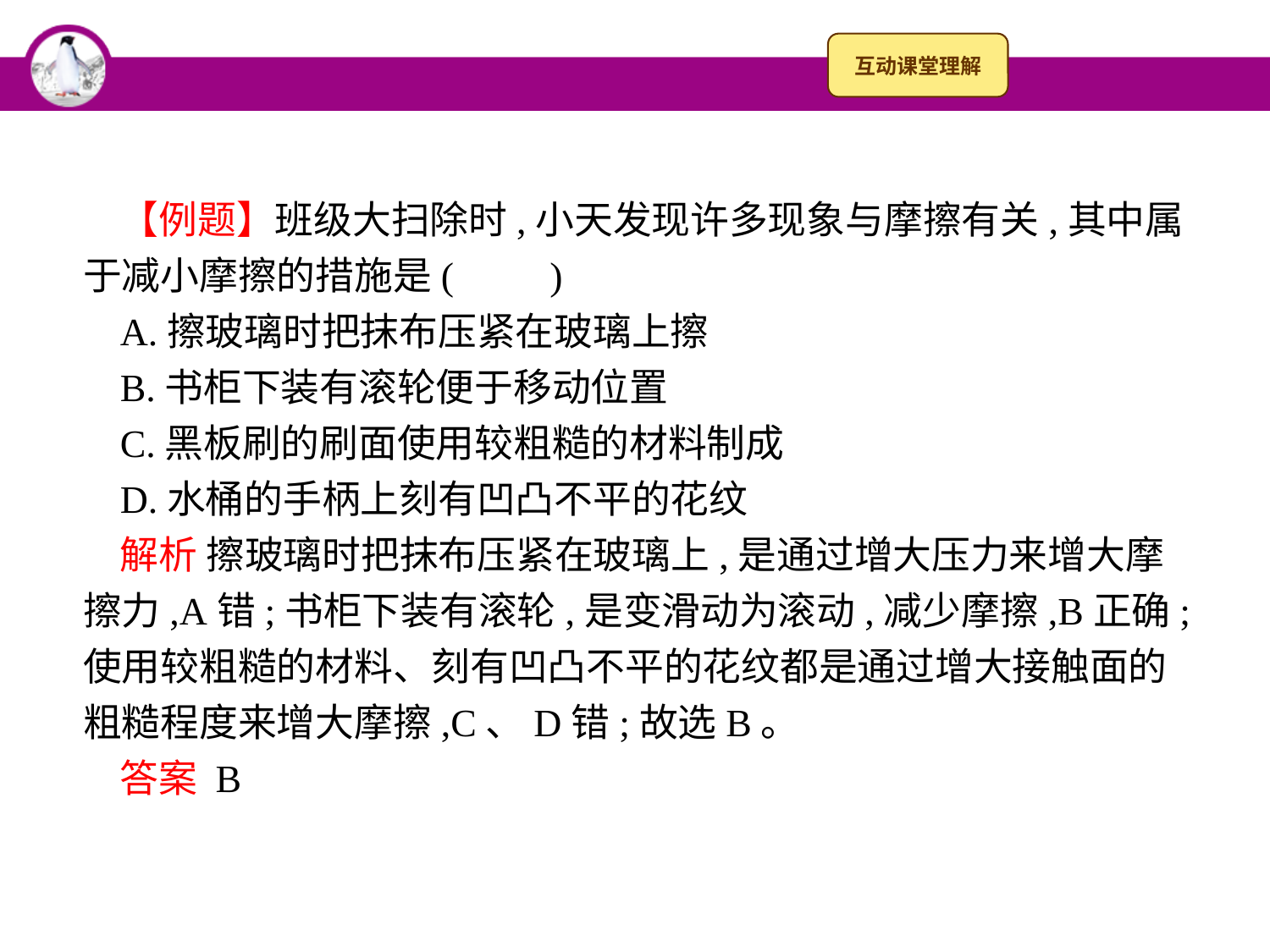

【例题】班级大扫除时,小天发现许多现象与摩擦有关,其中属于减小摩擦的措施是(　　)
A.擦玻璃时把抹布压紧在玻璃上擦
B.书柜下装有滚轮便于移动位置
C.黑板刷的刷面使用较粗糙的材料制成
D.水桶的手柄上刻有凹凸不平的花纹
解析 擦玻璃时把抹布压紧在玻璃上,是通过增大压力来增大摩擦力,A错;书柜下装有滚轮,是变滑动为滚动,减少摩擦,B正确;使用较粗糙的材料、刻有凹凸不平的花纹都是通过增大接触面的粗糙程度来增大摩擦,C、D错;故选B。
答案 B